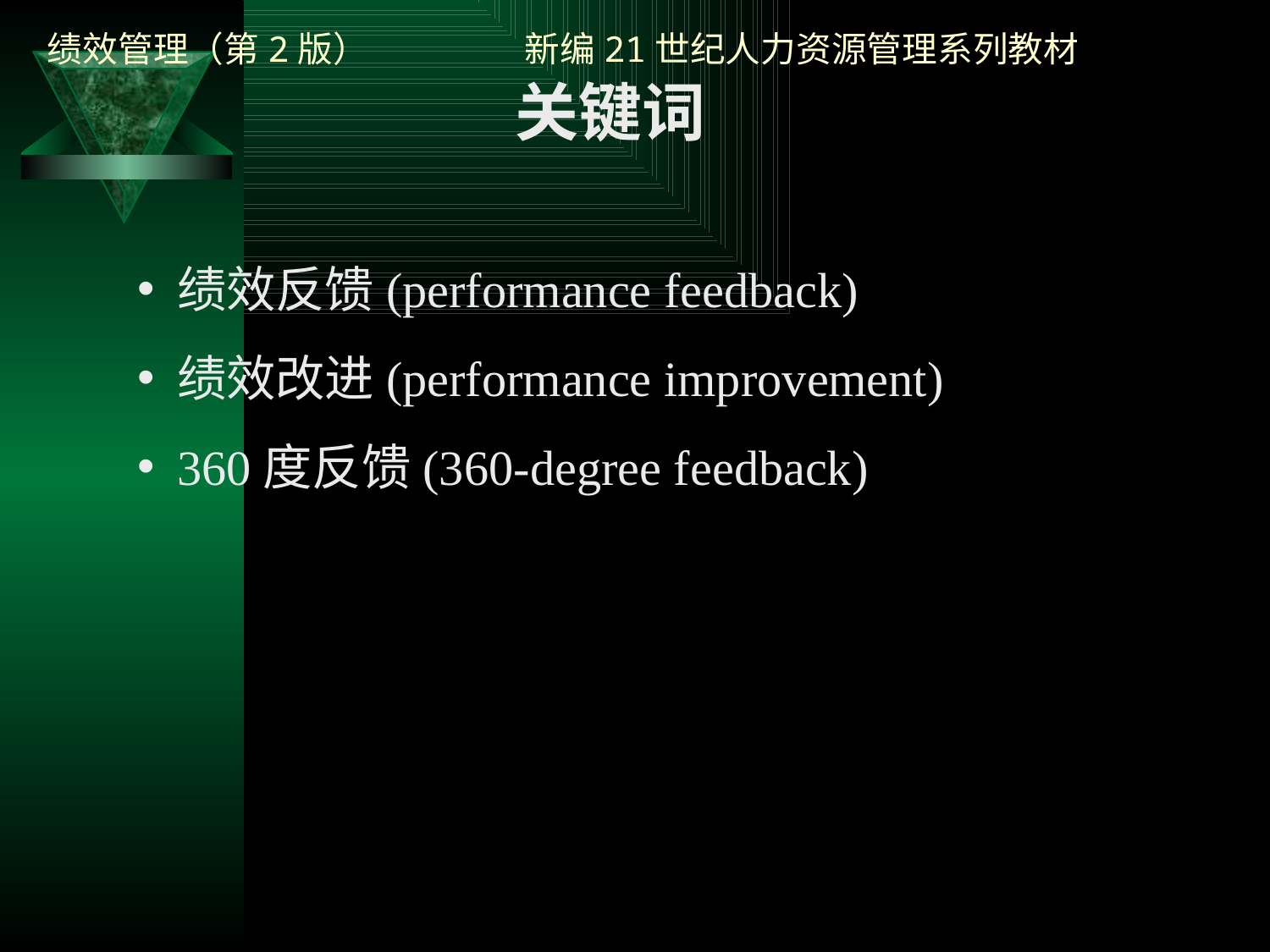

关键词
绩效反馈(performance feedback)
绩效改进(performance improvement)
360度反馈(360-degree feedback)